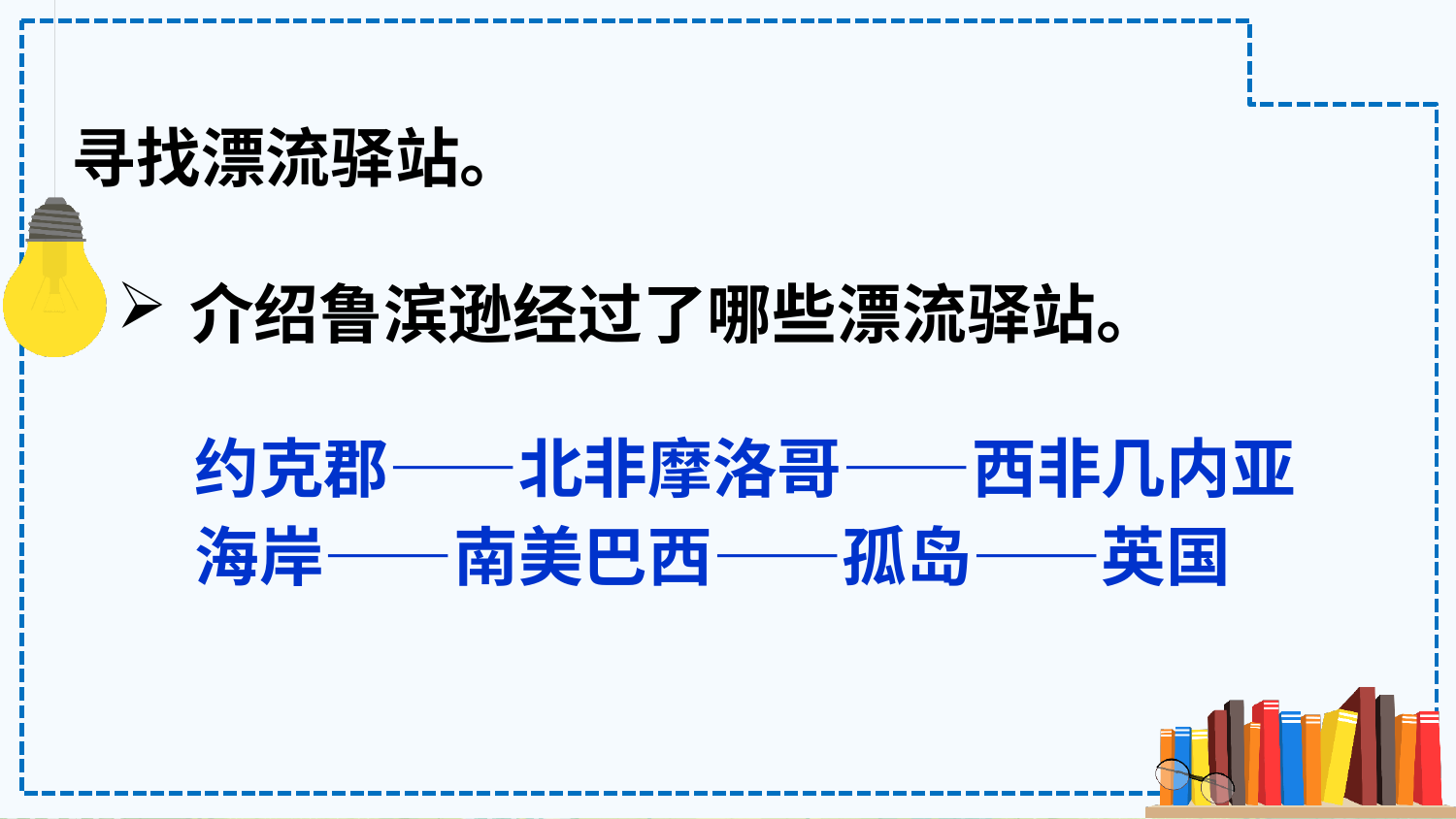

寻找漂流驿站。
介绍鲁滨逊经过了哪些漂流驿站。
约克郡——北非摩洛哥——西非几内亚海岸——南美巴西——孤岛——英国